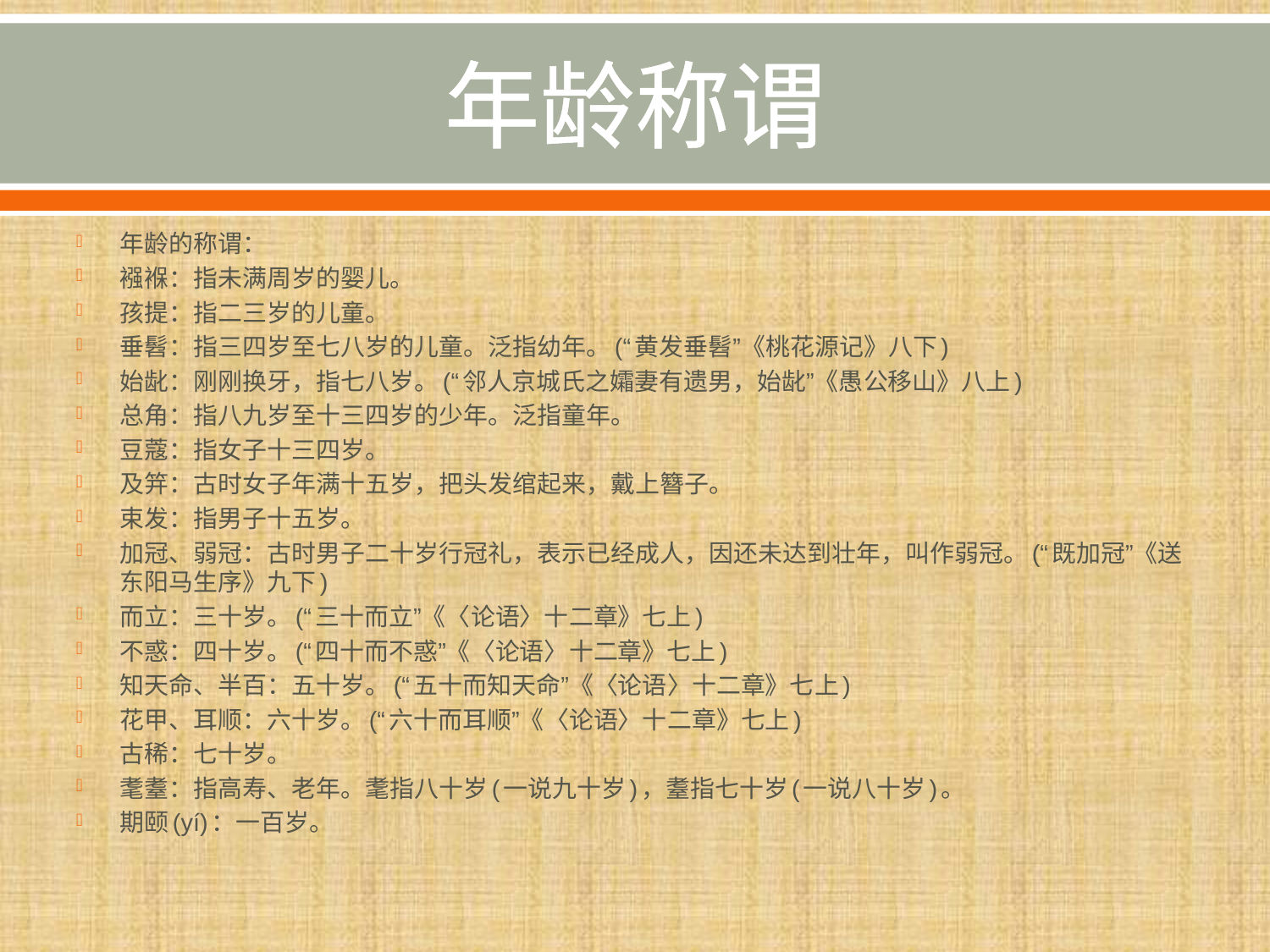

# 年龄称谓
年龄的称谓：
襁褓：指未满周岁的婴儿。
孩提：指二三岁的儿童。
垂髫：指三四岁至七八岁的儿童。泛指幼年。(“黄发垂髫”《桃花源记》八下)
始龀：刚刚换牙，指七八岁。(“邻人京城氏之孀妻有遗男，始龀”《愚公移山》八上)
总角：指八九岁至十三四岁的少年。泛指童年。
豆蔻：指女子十三四岁。
及笄：古时女子年满十五岁，把头发绾起来，戴上簪子。
束发：指男子十五岁。
加冠、弱冠：古时男子二十岁行冠礼，表示已经成人，因还未达到壮年，叫作弱冠。(“既加冠”《送东阳马生序》九下)
而立：三十岁。(“三十而立”《〈论语〉十二章》七上)
不惑：四十岁。(“四十而不惑”《〈论语〉十二章》七上)
知天命、半百：五十岁。(“五十而知天命”《〈论语〉十二章》七上)
花甲、耳顺：六十岁。(“六十而耳顺”《〈论语〉十二章》七上)
古稀：七十岁。
耄耋：指高寿、老年。耄指八十岁(一说九十岁)，耋指七十岁(一说八十岁)。
期颐(yí)：一百岁。